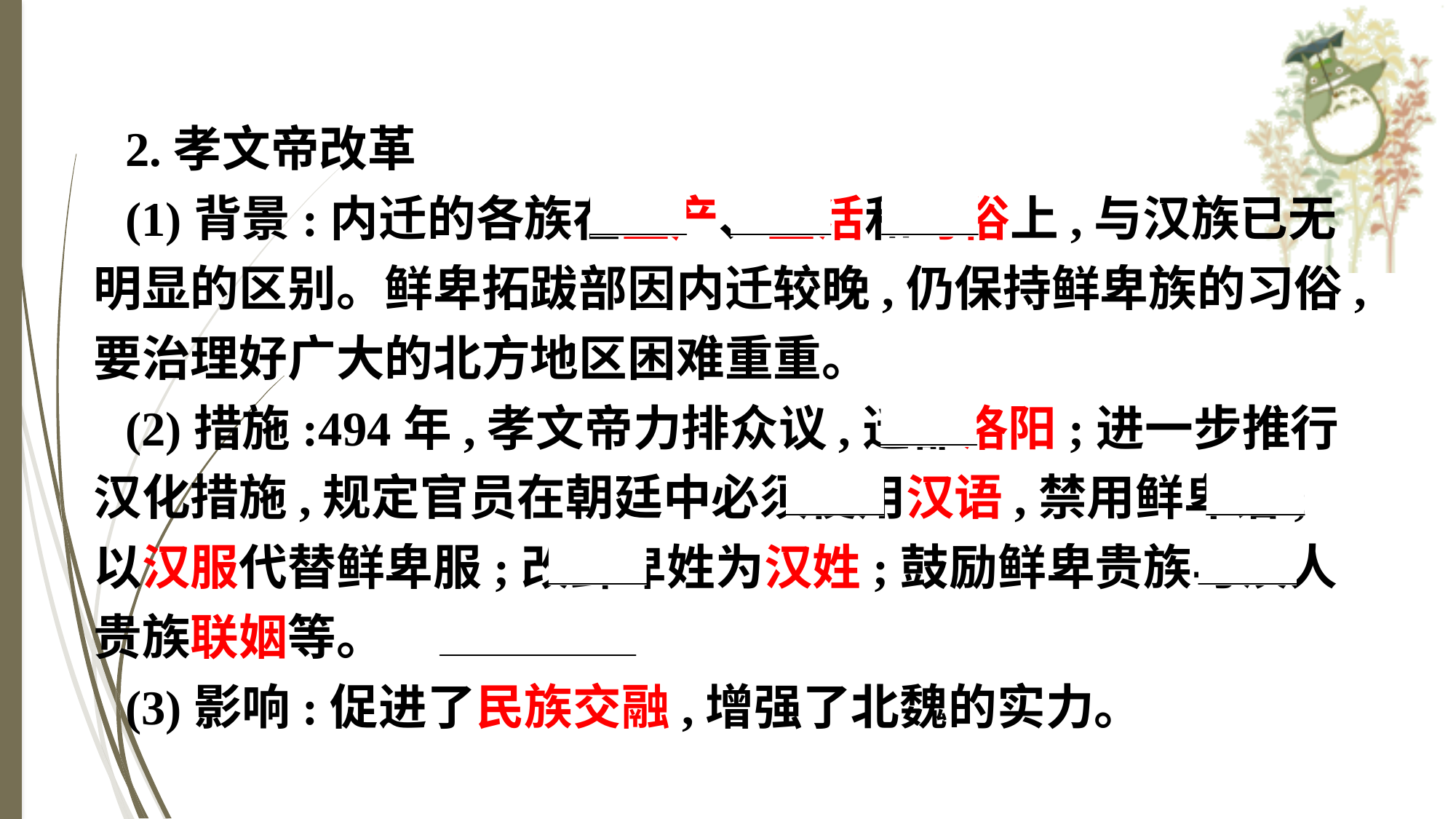

2.孝文帝改革
(1)背景:内迁的各族在生产、生活和习俗上,与汉族已无明显的区别。鲜卑拓跋部因内迁较晚,仍保持鲜卑族的习俗,要治理好广大的北方地区困难重重。
(2)措施:494年,孝文帝力排众议,迁都洛阳;进一步推行汉化措施,规定官员在朝廷中必须使用汉语,禁用鲜卑语;以汉服代替鲜卑服;改鲜卑姓为汉姓;鼓励鲜卑贵族与汉人贵族联姻等。
(3)影响:促进了民族交融,增强了北魏的实力。